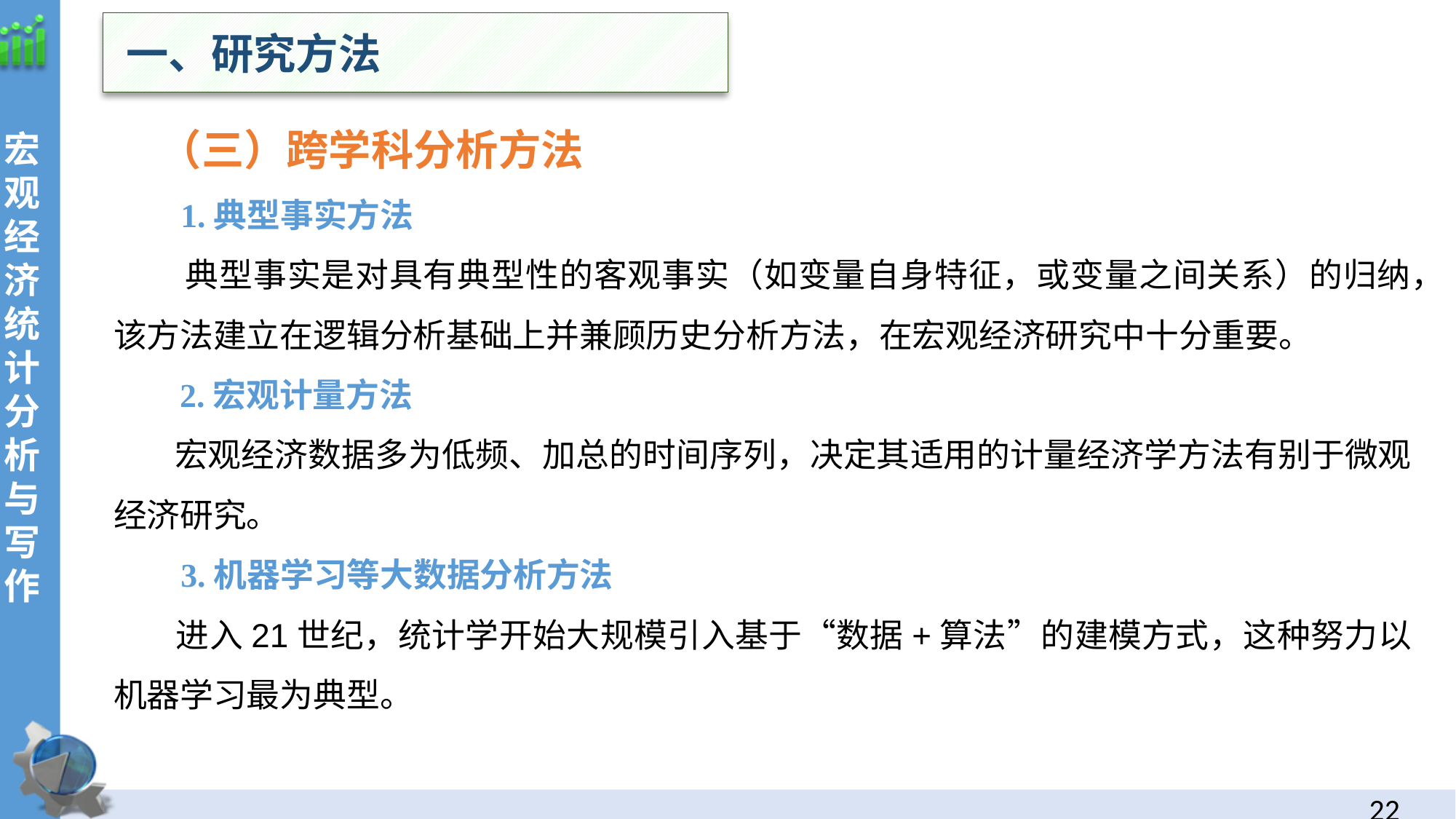

一、研究方法
 （三）跨学科分析方法
    1.典型事实方法
    典型事实是对具有典型性的客观事实（如变量自身特征，或变量之间关系）的归纳，该方法建立在逻辑分析基础上并兼顾历史分析方法，在宏观经济研究中十分重要。
    2.宏观计量方法
   宏观经济数据多为低频、加总的时间序列，决定其适用的计量经济学方法有别于微观经济研究。
    3.机器学习等大数据分析方法
   进入21世纪，统计学开始大规模引入基于“数据+算法”的建模方式，这种努力以机器学习最为典型。

22